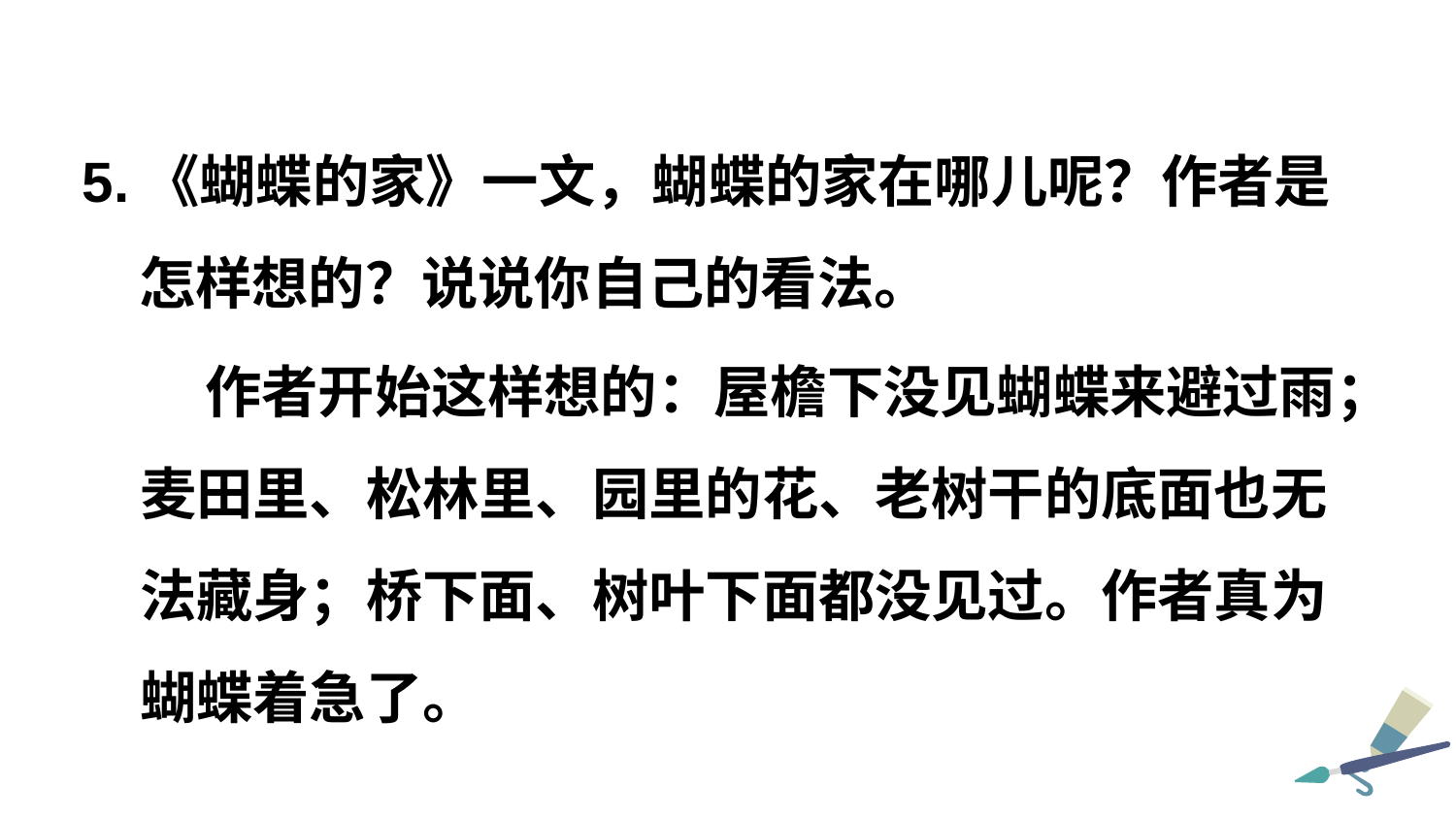

5.《蝴蝶的家》一文，蝴蝶的家在哪儿呢？作者是怎样想的？说说你自己的看法。
    作者开始这样想的：屋檐下没见蝴蝶来避过雨；麦田里、松林里、园里的花、老树干的底面也无法藏身；桥下面、树叶下面都没见过。作者真为蝴蝶着急了。